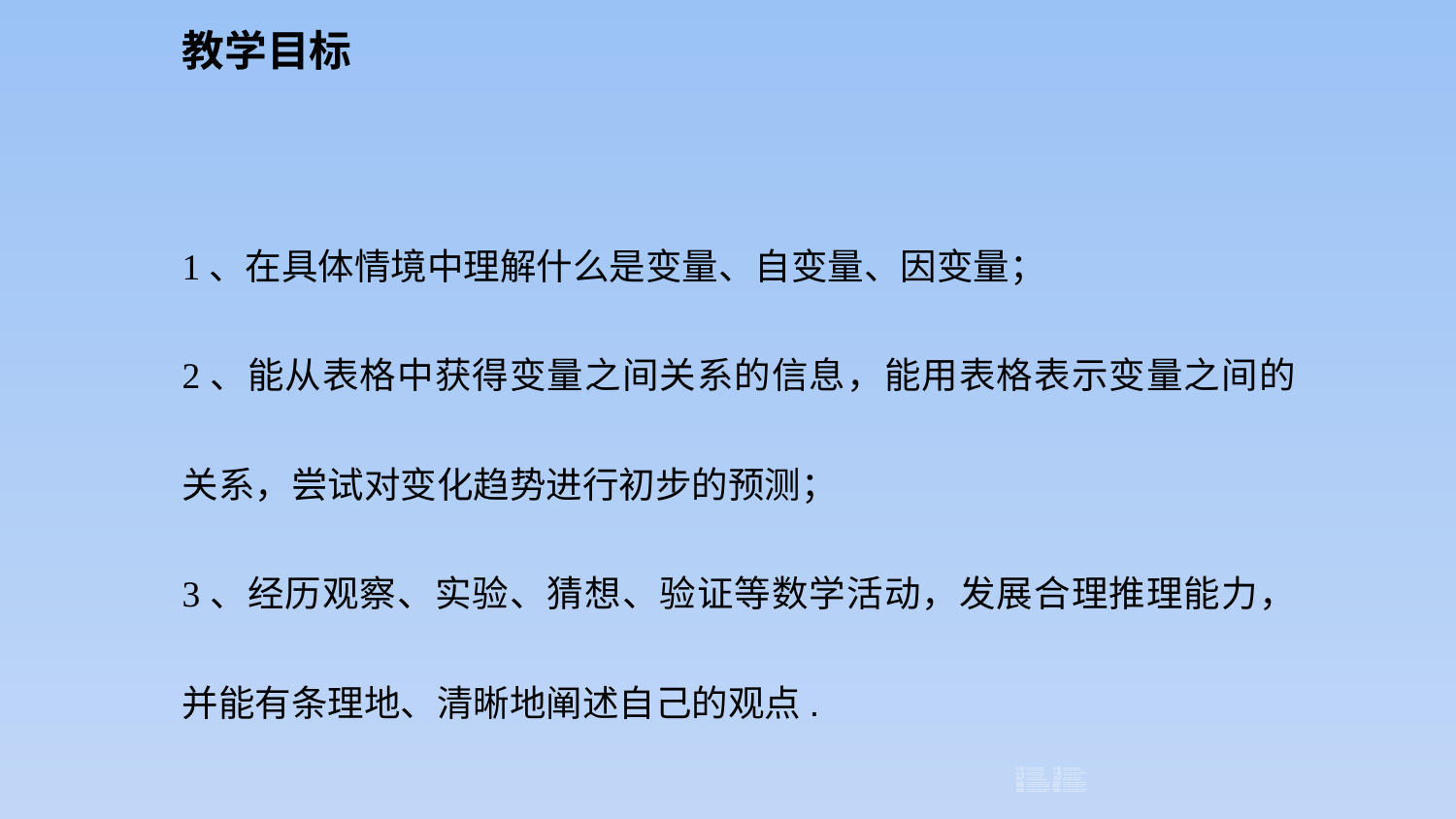

教学目标
1、在具体情境中理解什么是变量、自变量、因变量；
2、能从表格中获得变量之间关系的信息，能用表格表示变量之间的关系，尝试对变化趋势进行初步的预测；
3、经历观察、实验、猜想、验证等数学活动，发展合理推理能力，并能有条理地、清晰地阐述自己的观点.